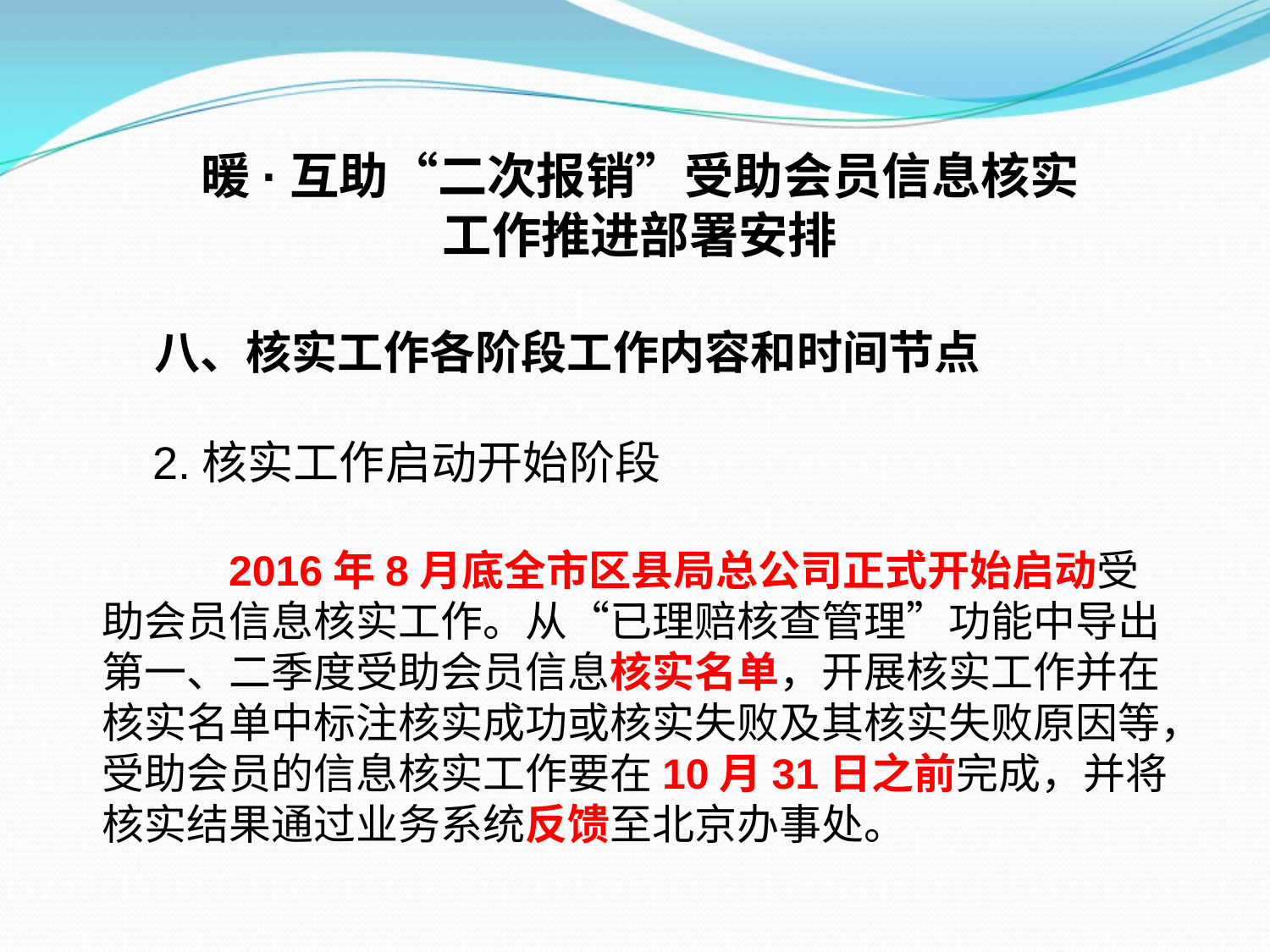

暖·互助“二次报销”受助会员信息核实
工作推进部署安排
    八、核实工作各阶段工作内容和时间节点

    2.核实工作启动开始阶段

	2016年8月底全市区县局总公司正式开始启动受助会员信息核实工作。从“已理赔核查管理”功能中导出第一、二季度受助会员信息核实名单，开展核实工作并在核实名单中标注核实成功或核实失败及其核实失败原因等，受助会员的信息核实工作要在10月31日之前完成，并将核实结果通过业务系统反馈至北京办事处。